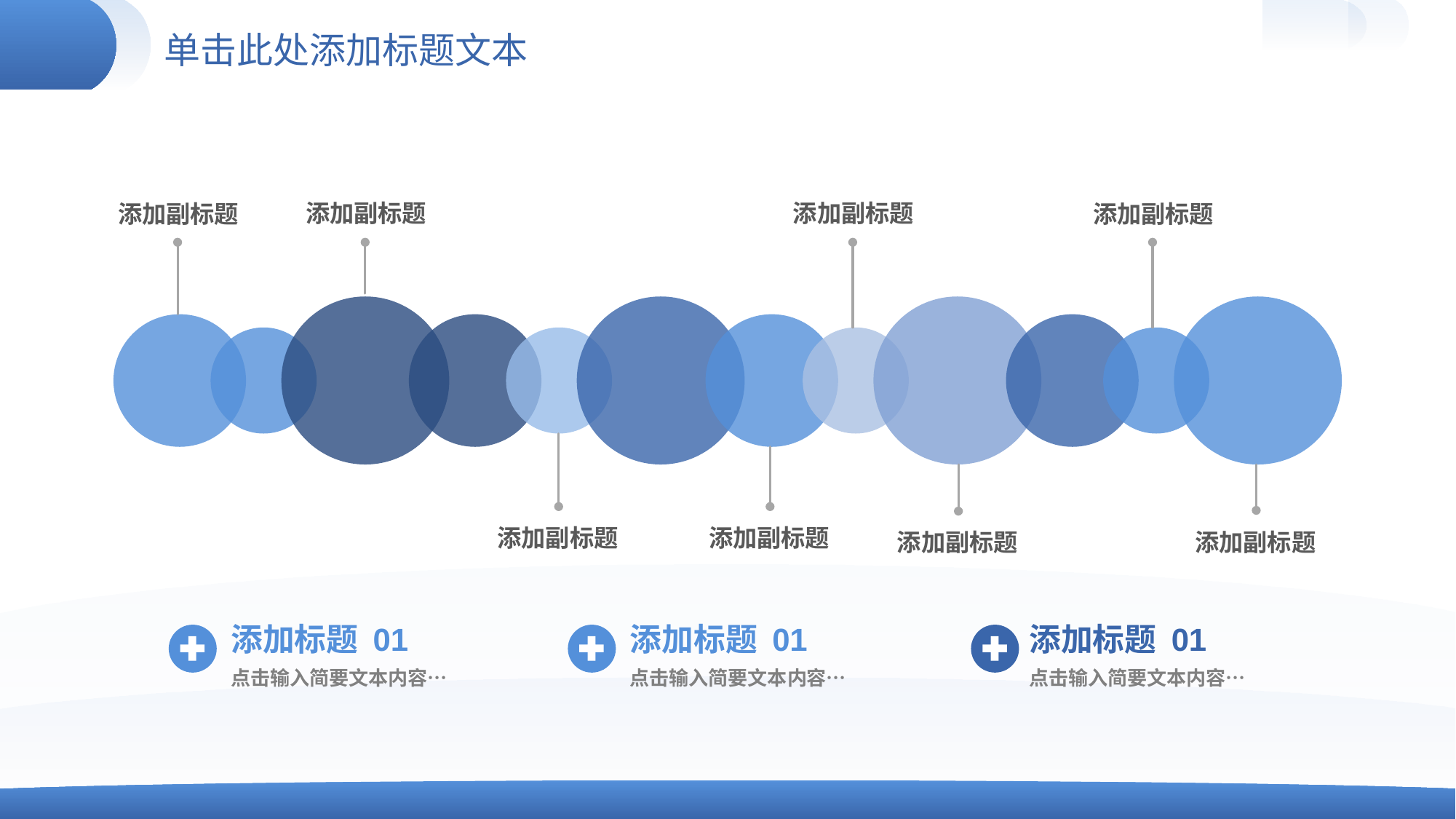

# 单击此处添加标题文本
添加副标题
添加副标题
添加副标题
添加副标题

添加副标题
添加副标题
添加副标题
添加副标题
添加标题 01
点击输入简要文本内容…

添加标题 01
点击输入简要文本内容…

添加标题 01
点击输入简要文本内容…